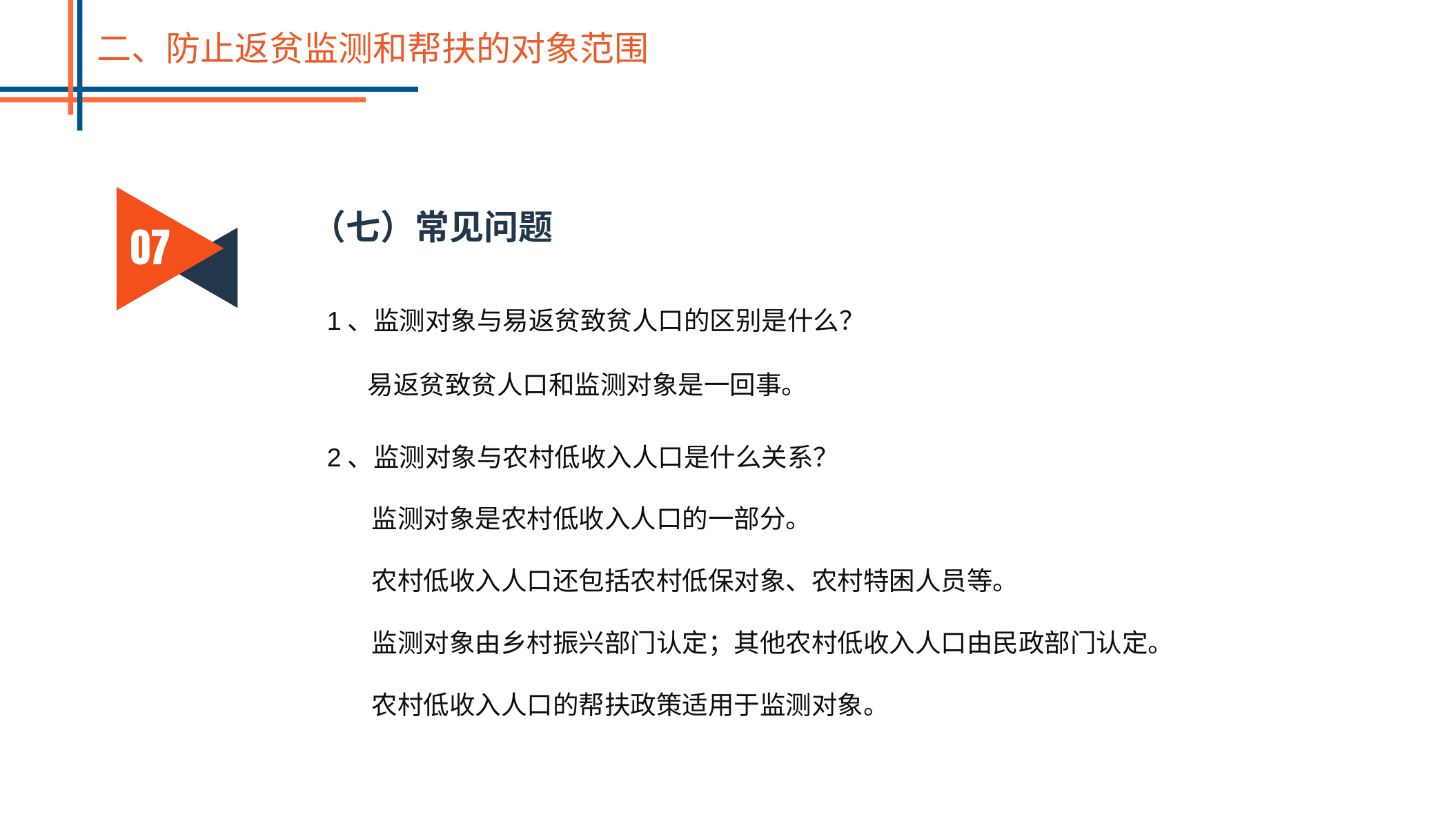

二、防止返贫监测和帮扶的对象范围

07
（七）常见问题

1、监测对象与易返贫致贫人口的区别是什么？
易返贫致贫人口和监测对象是一回事。
2、监测对象与农村低收入人口是什么关系？
监测对象是农村低收入人口的一部分。
农村低收入人口还包括农村低保对象、农村特困人员等。
监测对象由乡村振兴部门认定；其他农村低收入人口由民政部门认定。
农村低收入人口的帮扶政策适用于监测对象。